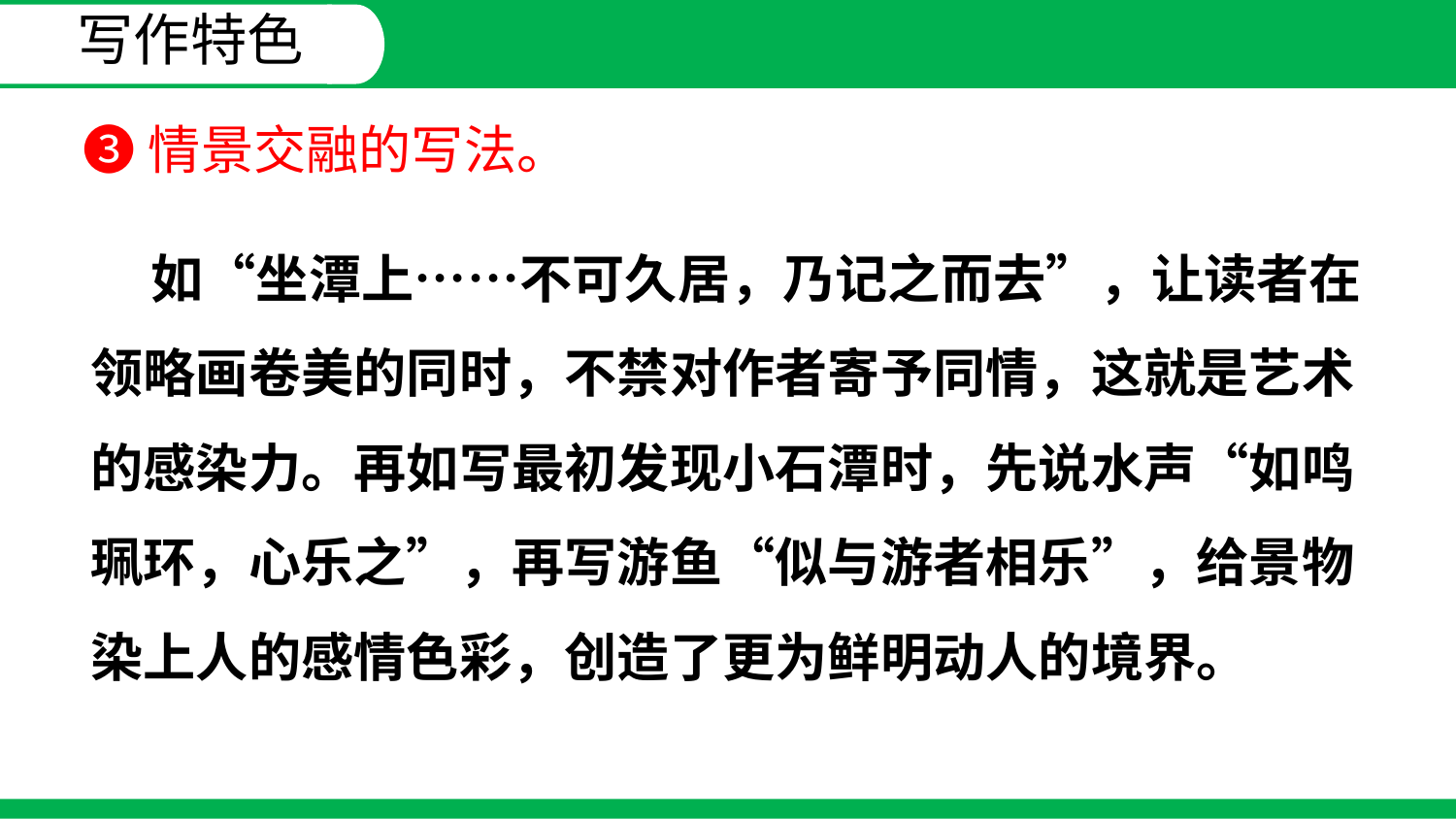

写作特色
❸情景交融的写法。
    如“坐潭上……不可久居，乃记之而去”，让读者在领略画卷美的同时，不禁对作者寄予同情，这就是艺术的感染力。再如写最初发现小石潭时，先说水声“如鸣珮环，心乐之”，再写游鱼“似与游者相乐”，给景物染上人的感情色彩，创造了更为鲜明动人的境界。